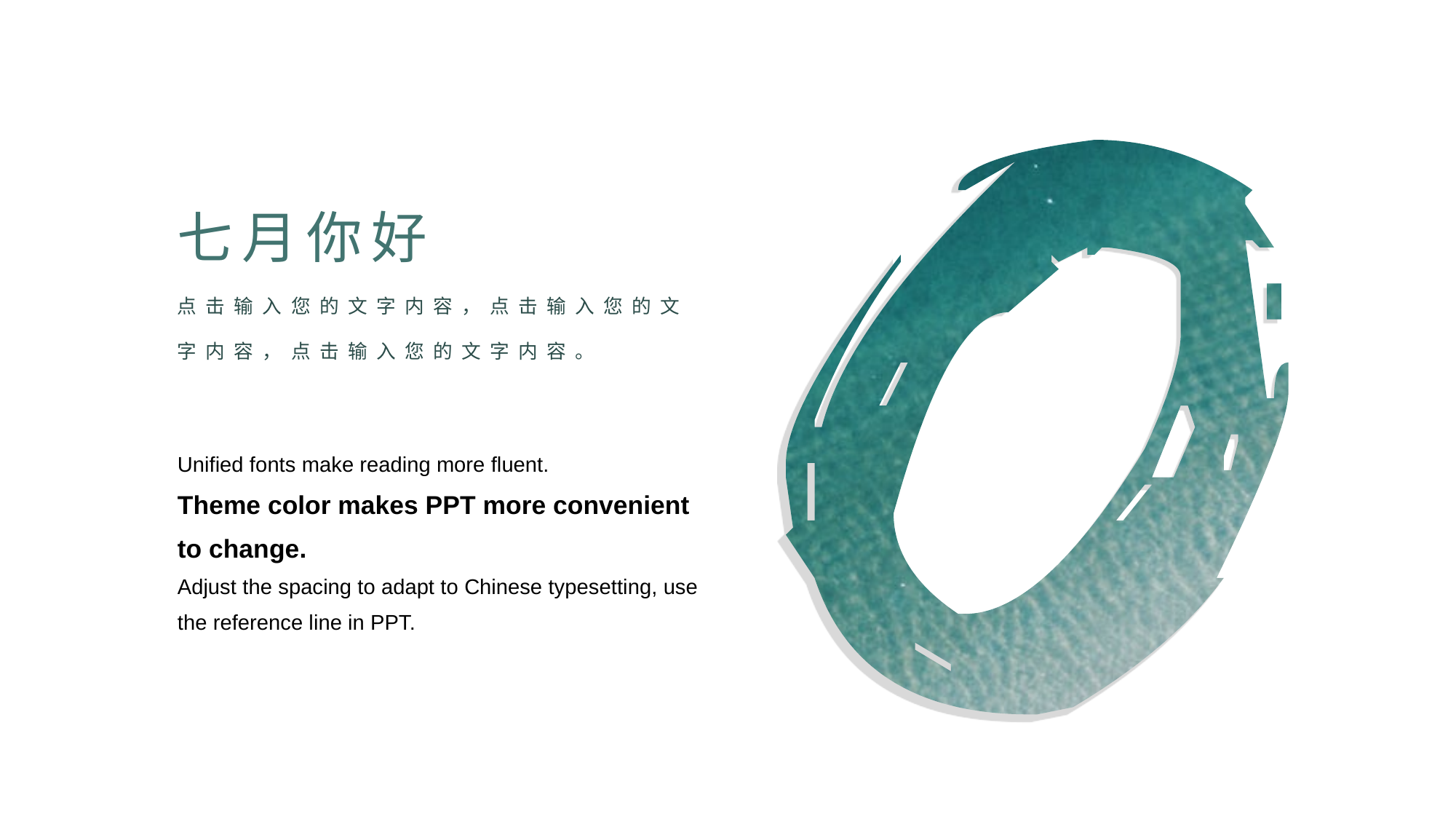

Unified fonts make reading more fluent.
Theme color makes PPT more convenient to change.
Adjust the spacing to adapt to Chinese typesetting, use the reference line in PPT.
七月你好
点击输入您的文字内容，点击输入您的文字内容，点击输入您的文字内容。